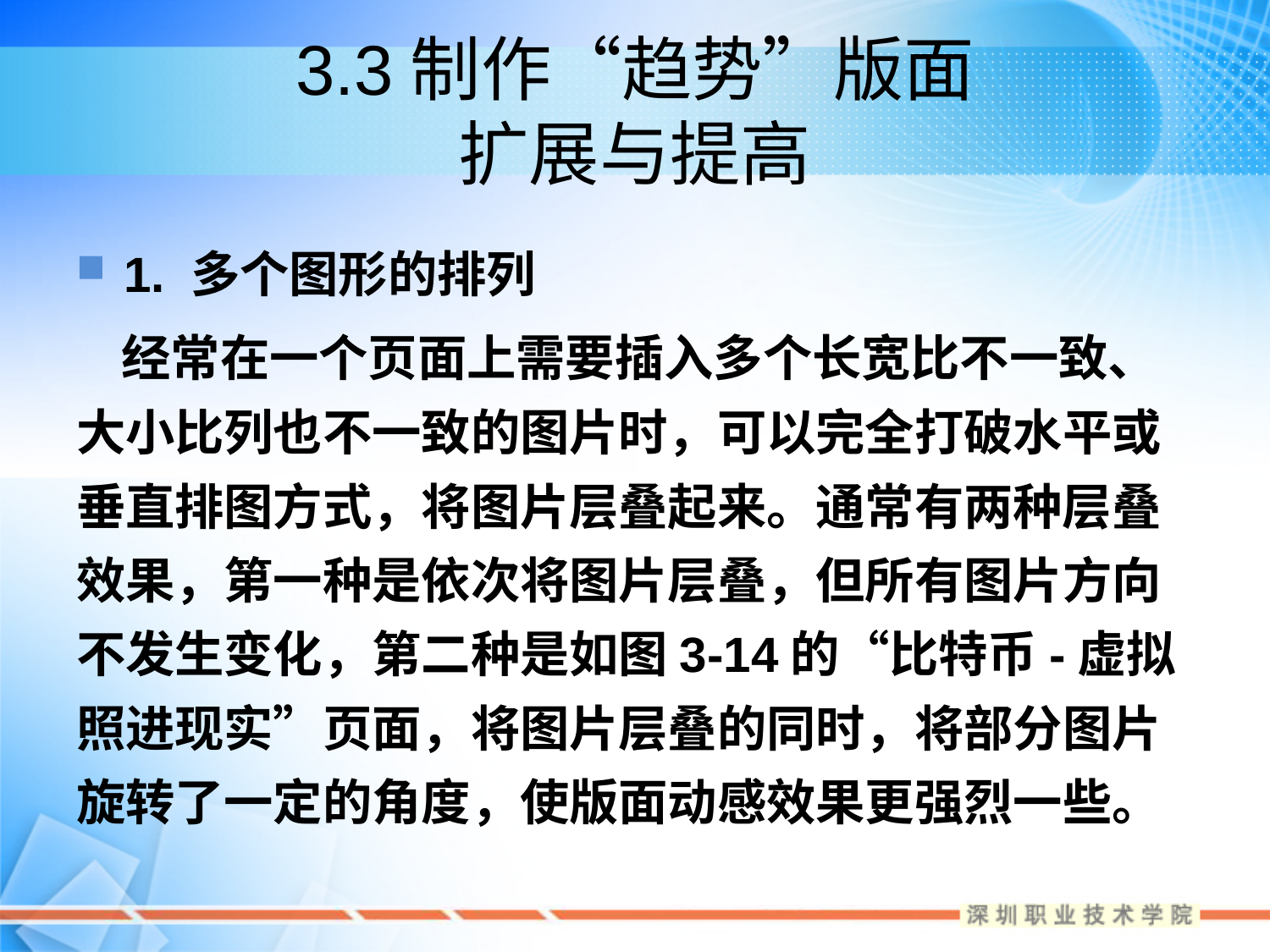

# 3.3制作“趋势”版面 扩展与提高
1. 多个图形的排列
   经常在一个页面上需要插入多个长宽比不一致、大小比列也不一致的图片时，可以完全打破水平或垂直排图方式，将图片层叠起来。通常有两种层叠效果，第一种是依次将图片层叠，但所有图片方向不发生变化，第二种是如图3-14的“比特币-虚拟照进现实”页面，将图片层叠的同时，将部分图片旋转了一定的角度，使版面动感效果更强烈一些。